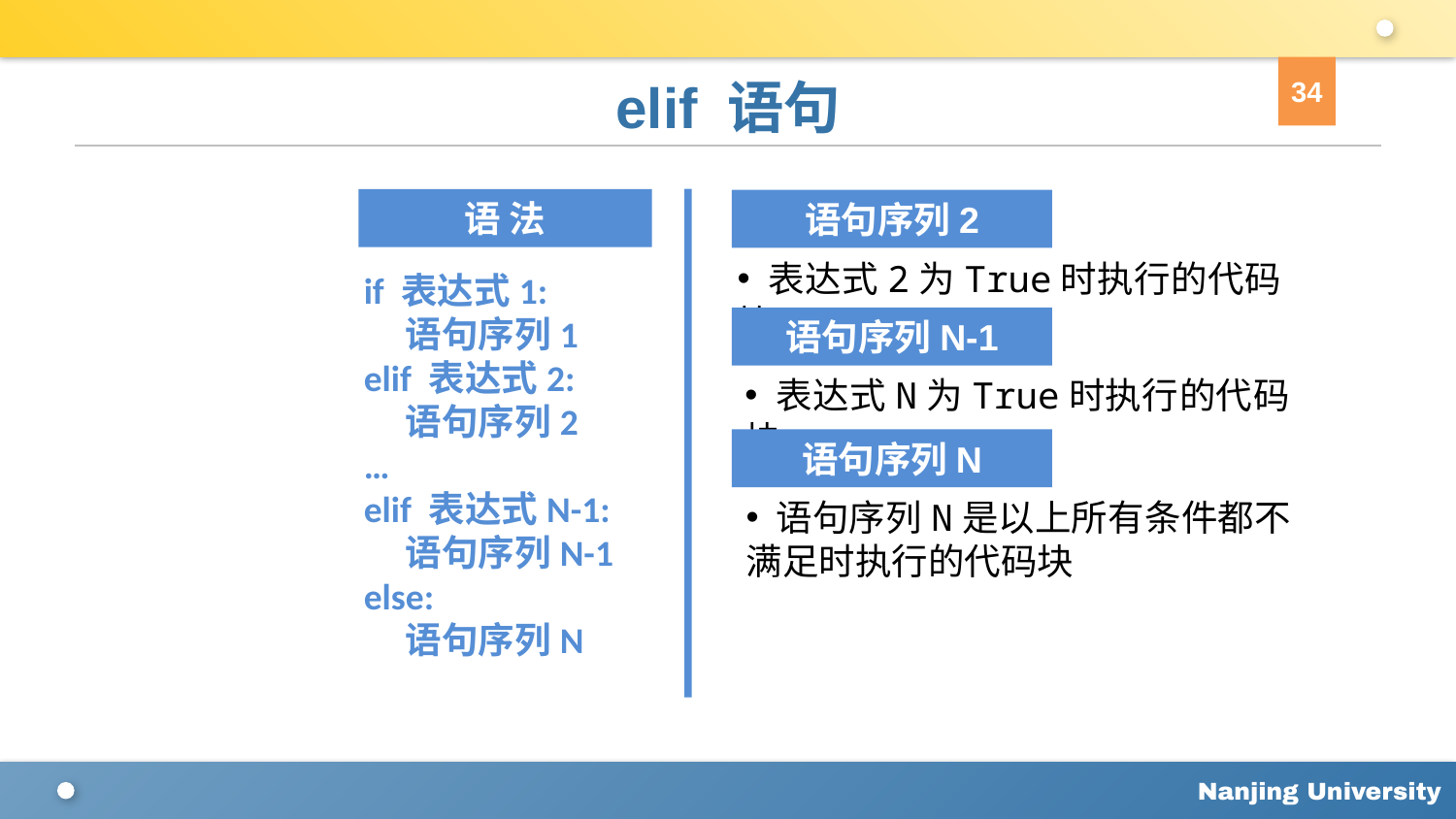

34
# elif 语句

语 法
语句序列2
 表达式2为True时执行的代码块
if 表达式1:
    语句序列1
elif 表达式2:
    语句序列2
…
elif 表达式N-1:
    语句序列N-1
else:
    语句序列N

语句序列N-1
 表达式N为True时执行的代码块
语句序列N
 语句序列N是以上所有条件都不满足时执行的代码块